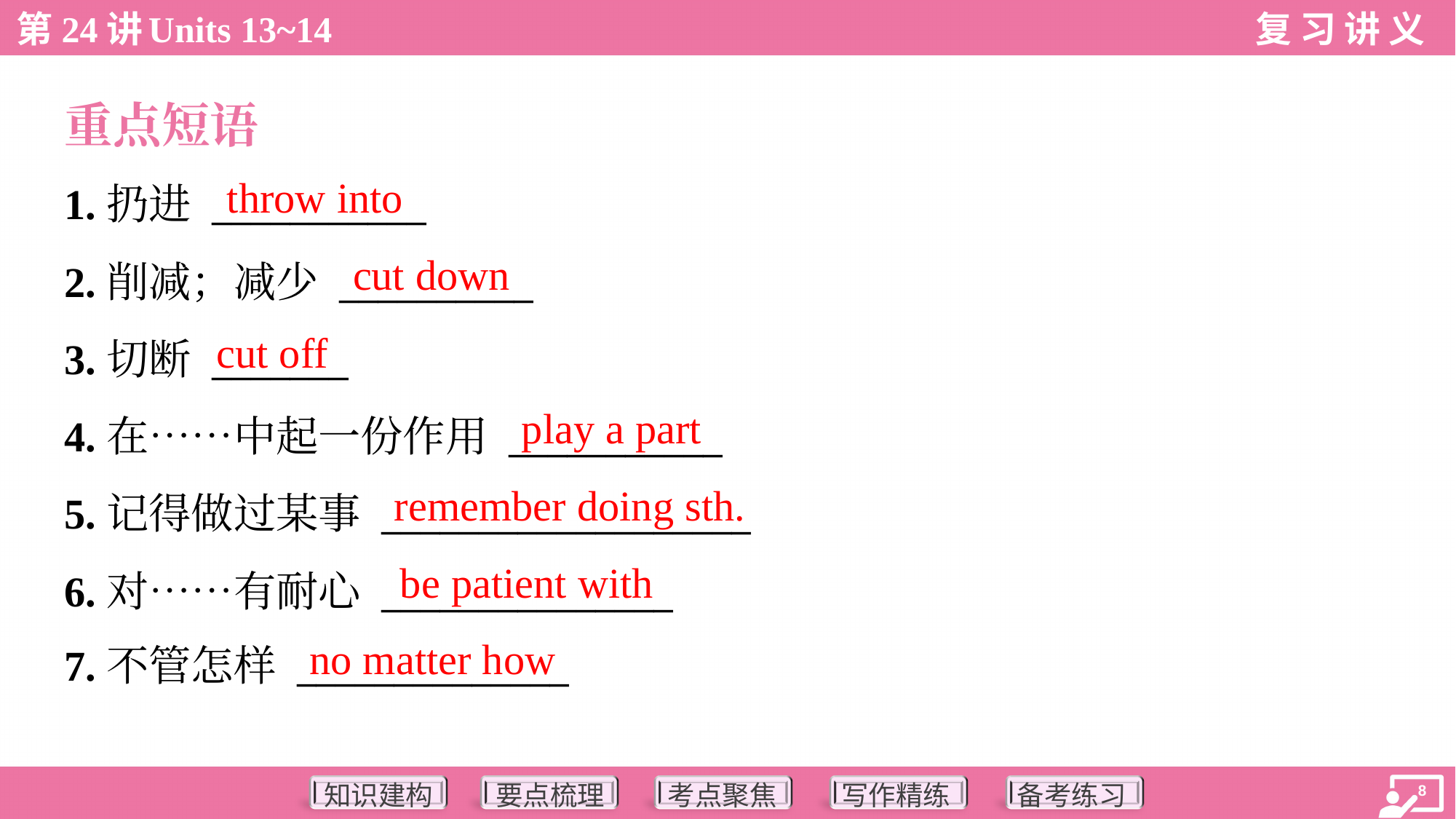

重点短语
throw into
1.扔进 ___________
2.削减；减少 __________
3.切断 _______
4.在……中起一份作用 ___________
5.记得做过某事 ___________________
6.对……有耐心 _______________
7.不管怎样 ______________
cut down
cut off
play a part
remember doing sth.
be patient with
no matter how